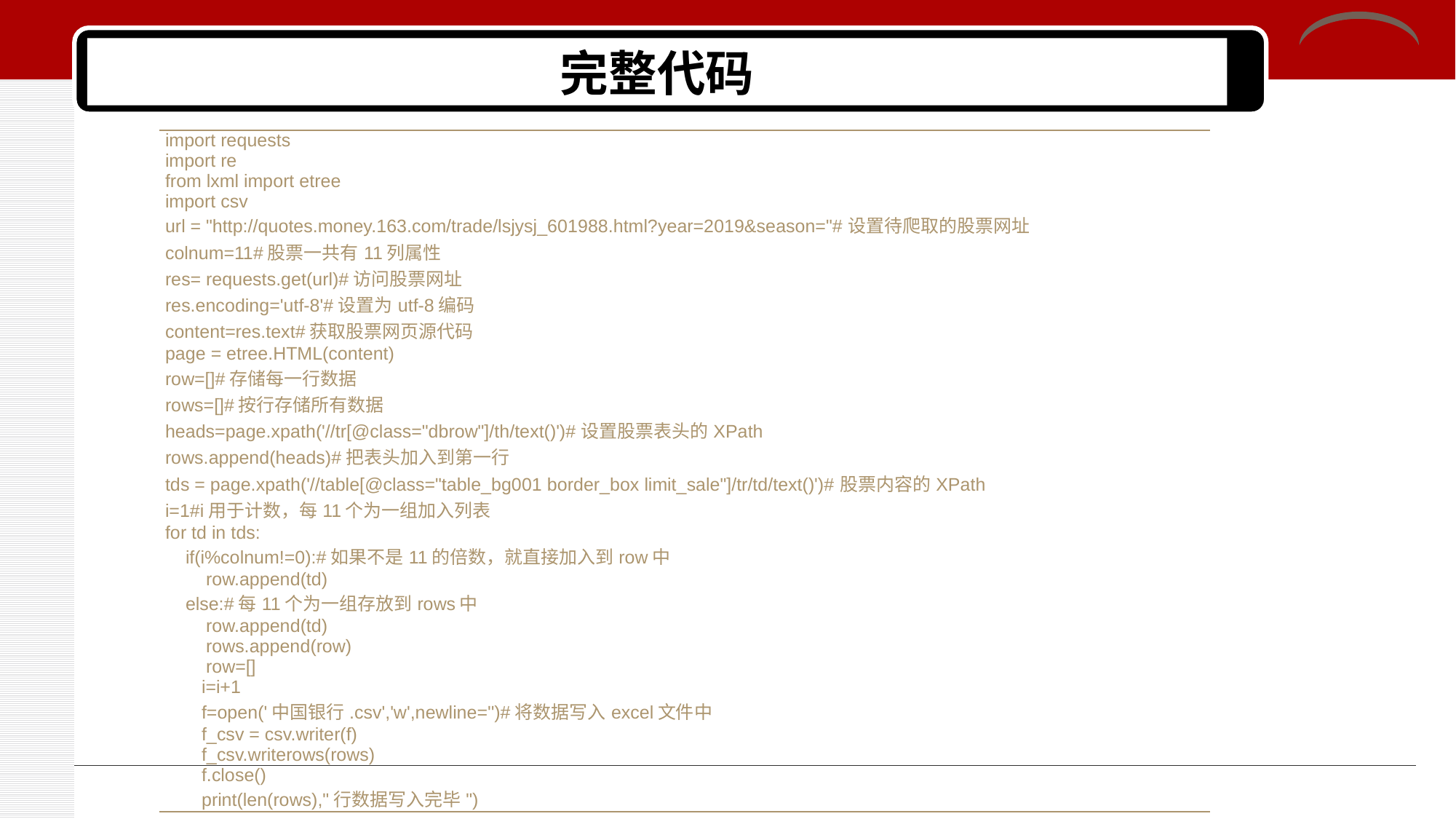

# 完整代码
| import requests import re from lxml import etree import csv url = "http://quotes.money.163.com/trade/lsjysj\_601988.html?year=2019&season="#设置待爬取的股票网址 colnum=11#股票一共有11列属性 res= requests.get(url)#访问股票网址 res.encoding='utf-8'#设置为utf-8编码 content=res.text#获取股票网页源代码 page = etree.HTML(content) row=[]#存储每一行数据 rows=[]#按行存储所有数据 heads=page.xpath('//tr[@class="dbrow"]/th/text()')#设置股票表头的XPath rows.append(heads)#把表头加入到第一行 tds = page.xpath('//table[@class="table\_bg001 border\_box limit\_sale"]/tr/td/text()')#股票内容的XPath i=1#i用于计数，每11个为一组加入列表 for td in tds: if(i%colnum!=0):#如果不是11的倍数，就直接加入到row中 row.append(td) else:#每11个为一组存放到rows中 row.append(td) rows.append(row) row=[] i=i+1 f=open('中国银行.csv','w',newline='')#将数据写入excel文件中 f\_csv = csv.writer(f) f\_csv.writerows(rows) f.close() print(len(rows),"行数据写入完毕") |
| --- |